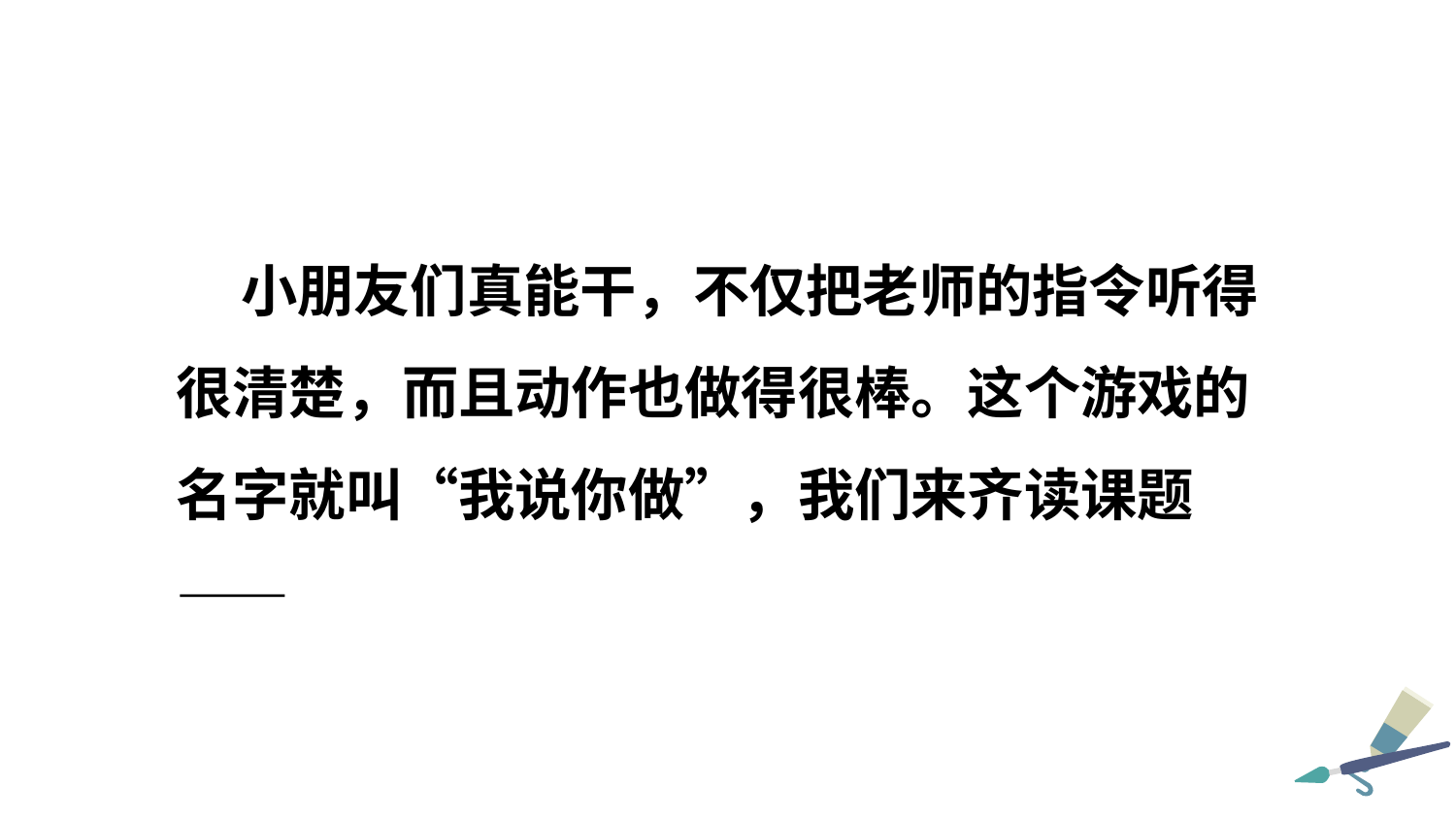

小朋友们真能干，不仅把老师的指令听得很清楚，而且动作也做得很棒。这个游戏的名字就叫“我说你做”，我们来齐读课题——